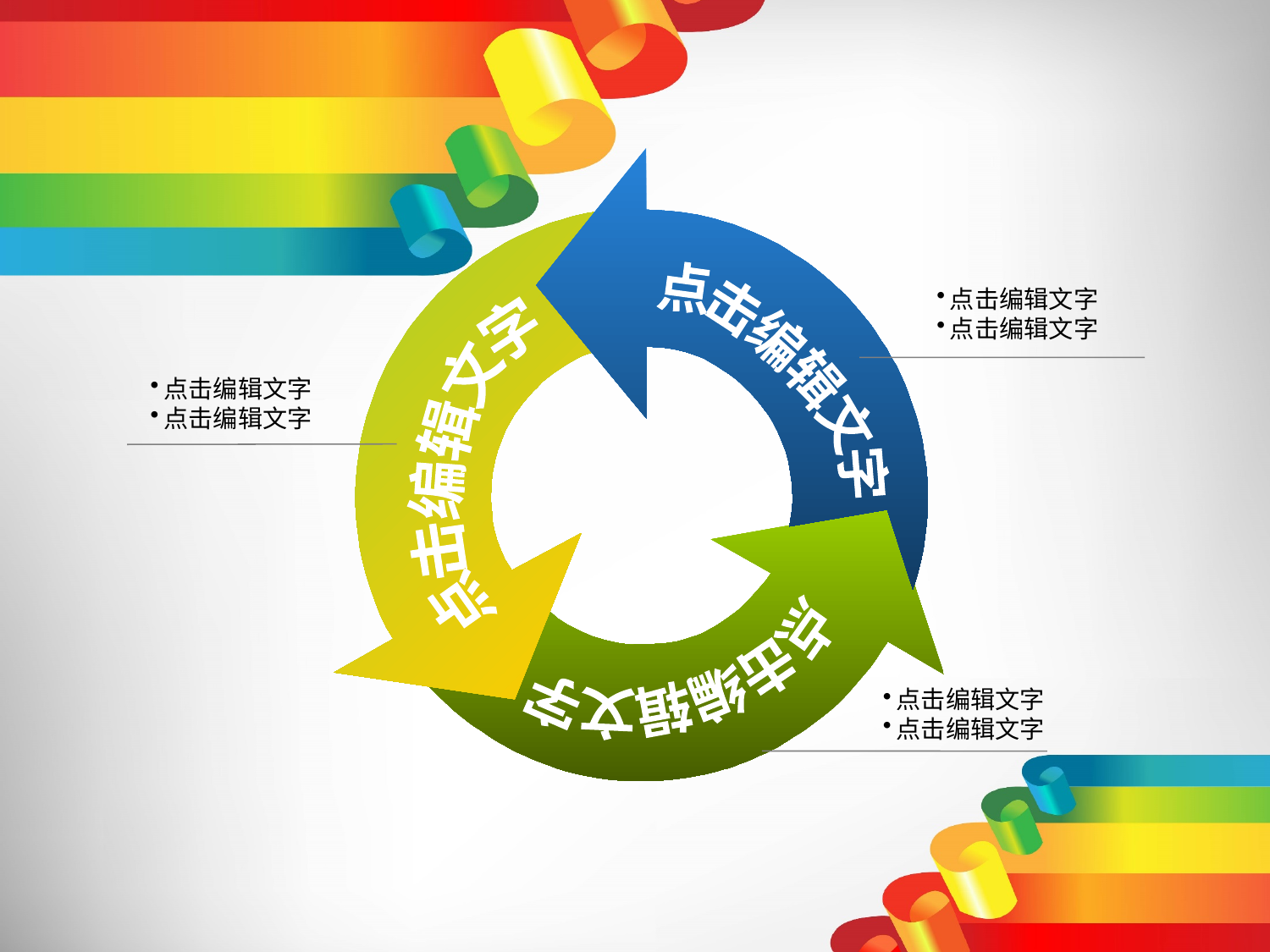

点击编辑文字
点击编辑文字
点击编辑文字

点击编辑文字
点击编辑文字
点击编辑文字

点击编辑文字
点击编辑文字
点击编辑文字